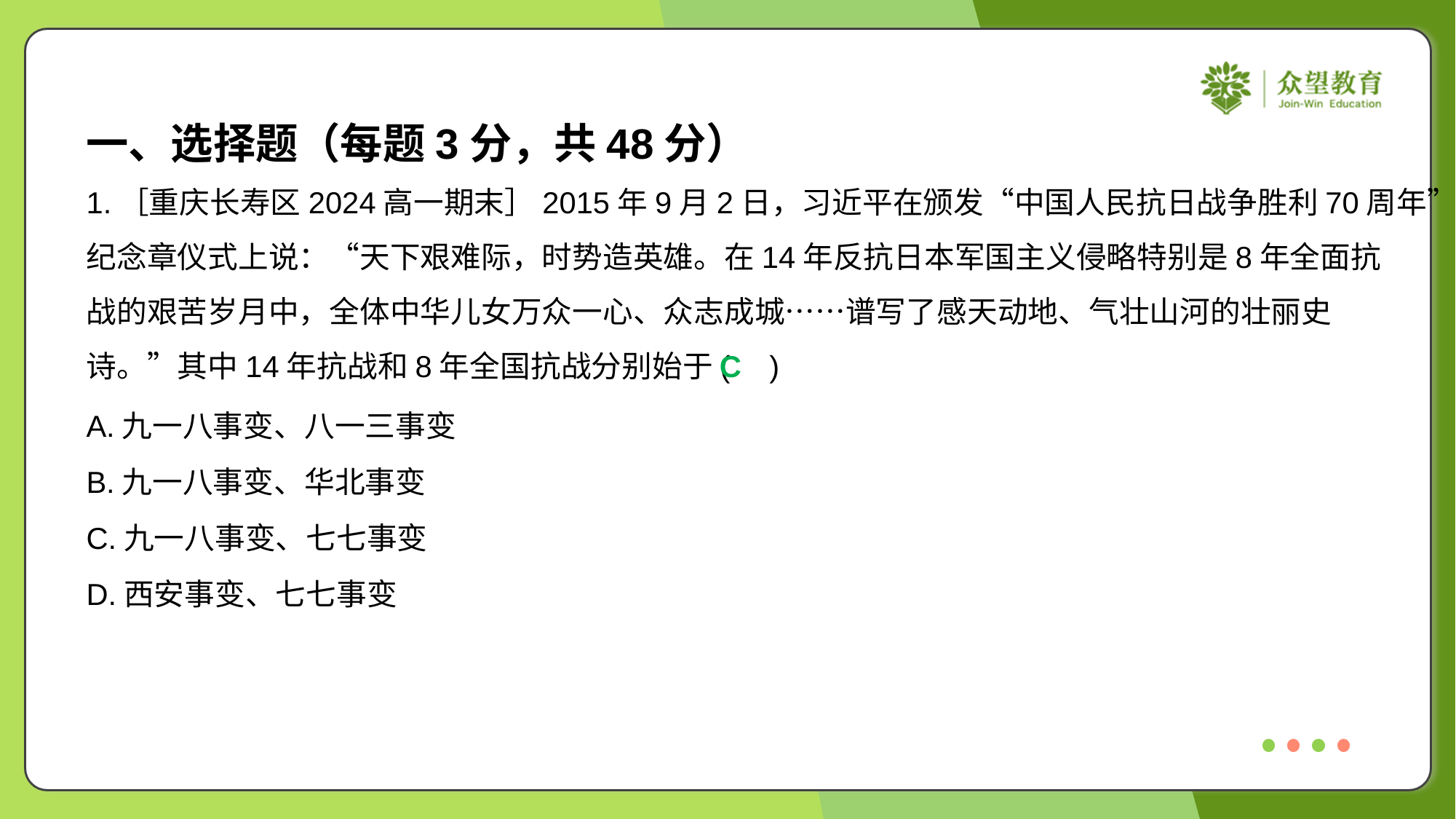

一、选择题（每题3分，共48分）
1.［重庆长寿区2024高一期末］2015年9月2日，习近平在颁发“中国人民抗日战争胜利70周年”
纪念章仪式上说：“天下艰难际，时势造英雄。在14年反抗日本军国主义侵略特别是8年全面抗
战的艰苦岁月中，全体中华儿女万众一心、众志成城……谱写了感天动地、气壮山河的壮丽史
诗。”其中14年抗战和8年全国抗战分别始于(     )
C
A.九一八事变、八一三事变
B.九一八事变、华北事变
C.九一八事变、七七事变
D.西安事变、七七事变